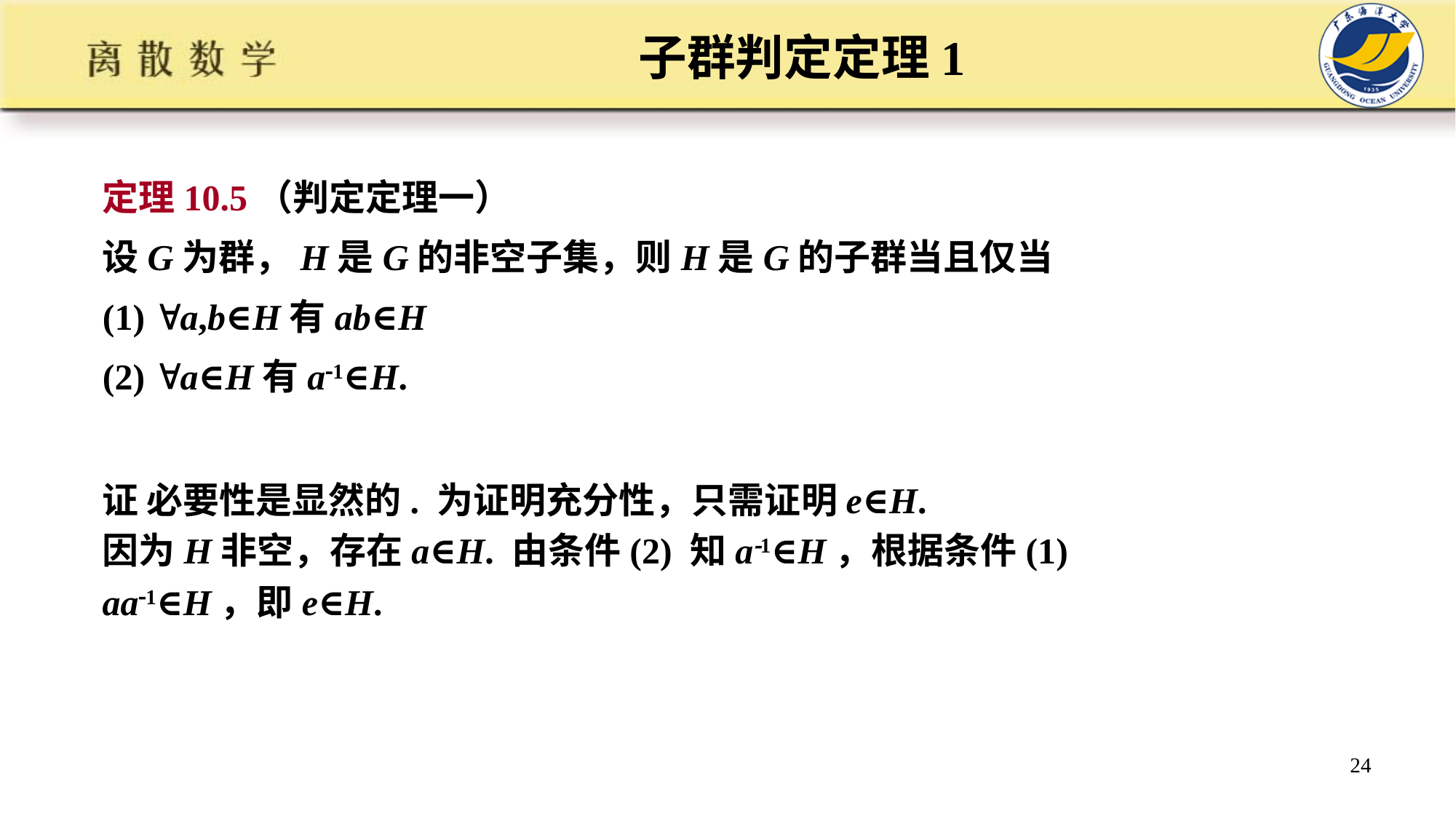

# 子群判定定理1
定理10.5（判定定理一）
设G为群，H是G的非空子集，则H是G的子群当且仅当
(1) ∀a,b∈H有ab∈H
(2) ∀a∈H有a−1∈H.
证 必要性是显然的. 为证明充分性，只需证明e∈H.
因为H非空，存在a∈H. 由条件(2) 知a−1∈H，根据条件(1)
aa−1∈H，即e∈H.
24